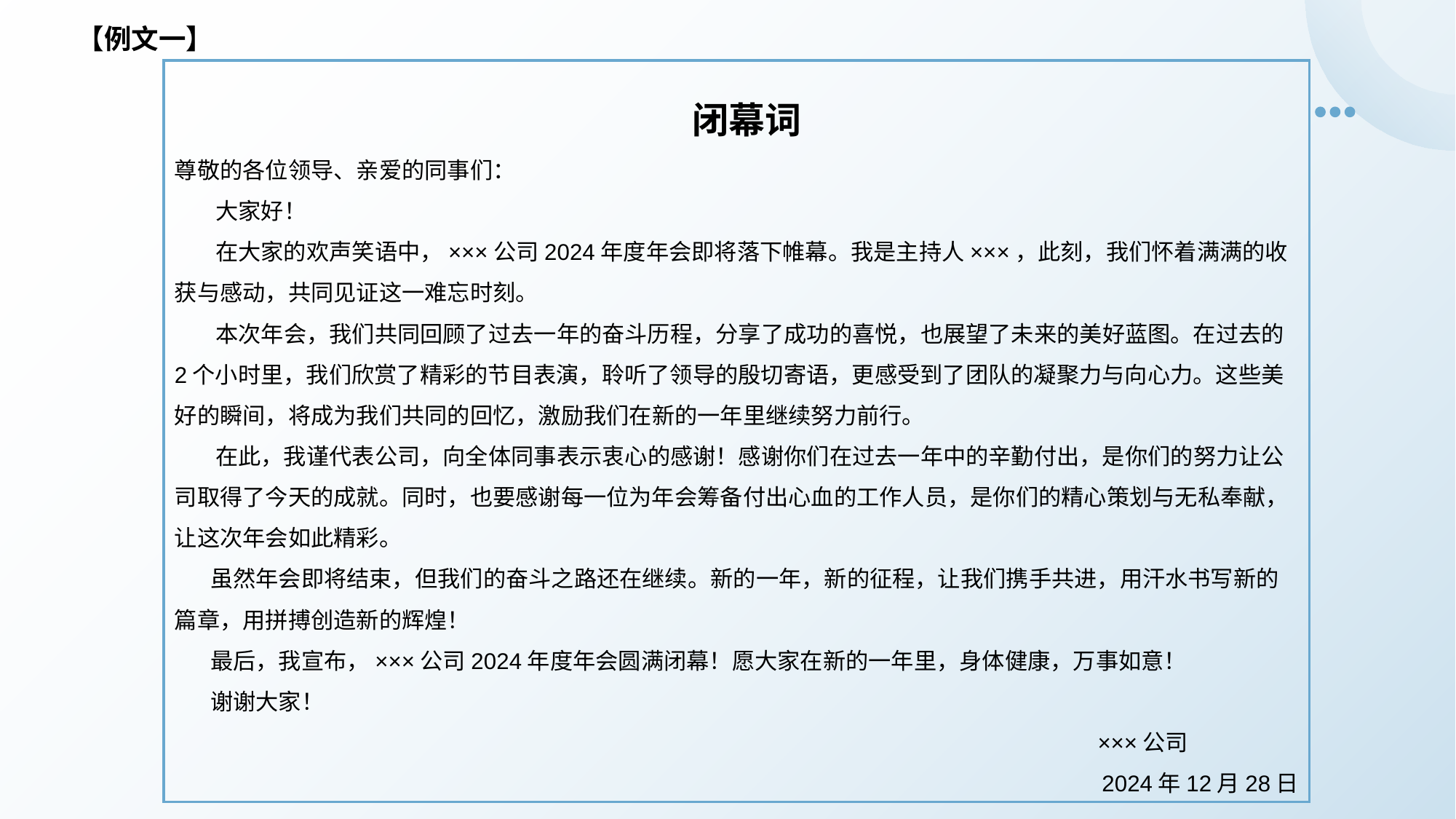

【例文一】
 闭幕词
尊敬的各位领导、亲爱的同事们：
       大家好！
       在大家的欢声笑语中，×××公司2024年度年会即将落下帷幕。我是主持人×××，此刻，我们怀着满满的收获与感动，共同见证这一难忘时刻。
       本次年会，我们共同回顾了过去一年的奋斗历程，分享了成功的喜悦，也展望了未来的美好蓝图。在过去的2个小时里，我们欣赏了精彩的节目表演，聆听了领导的殷切寄语，更感受到了团队的凝聚力与向心力。这些美好的瞬间，将成为我们共同的回忆，激励我们在新的一年里继续努力前行。
       在此，我谨代表公司，向全体同事表示衷心的感谢！感谢你们在过去一年中的辛勤付出，是你们的努力让公司取得了今天的成就。同时，也要感谢每一位为年会筹备付出心血的工作人员，是你们的精心策划与无私奉献，让这次年会如此精彩。
      虽然年会即将结束，但我们的奋斗之路还在继续。新的一年，新的征程，让我们携手共进，用汗水书写新的篇章，用拼搏创造新的辉煌！
      最后，我宣布，×××公司2024年度年会圆满闭幕！愿大家在新的一年里，身体健康，万事如意！
      谢谢大家！
                                                                                                                                                 ×××公司
2024年12月28日